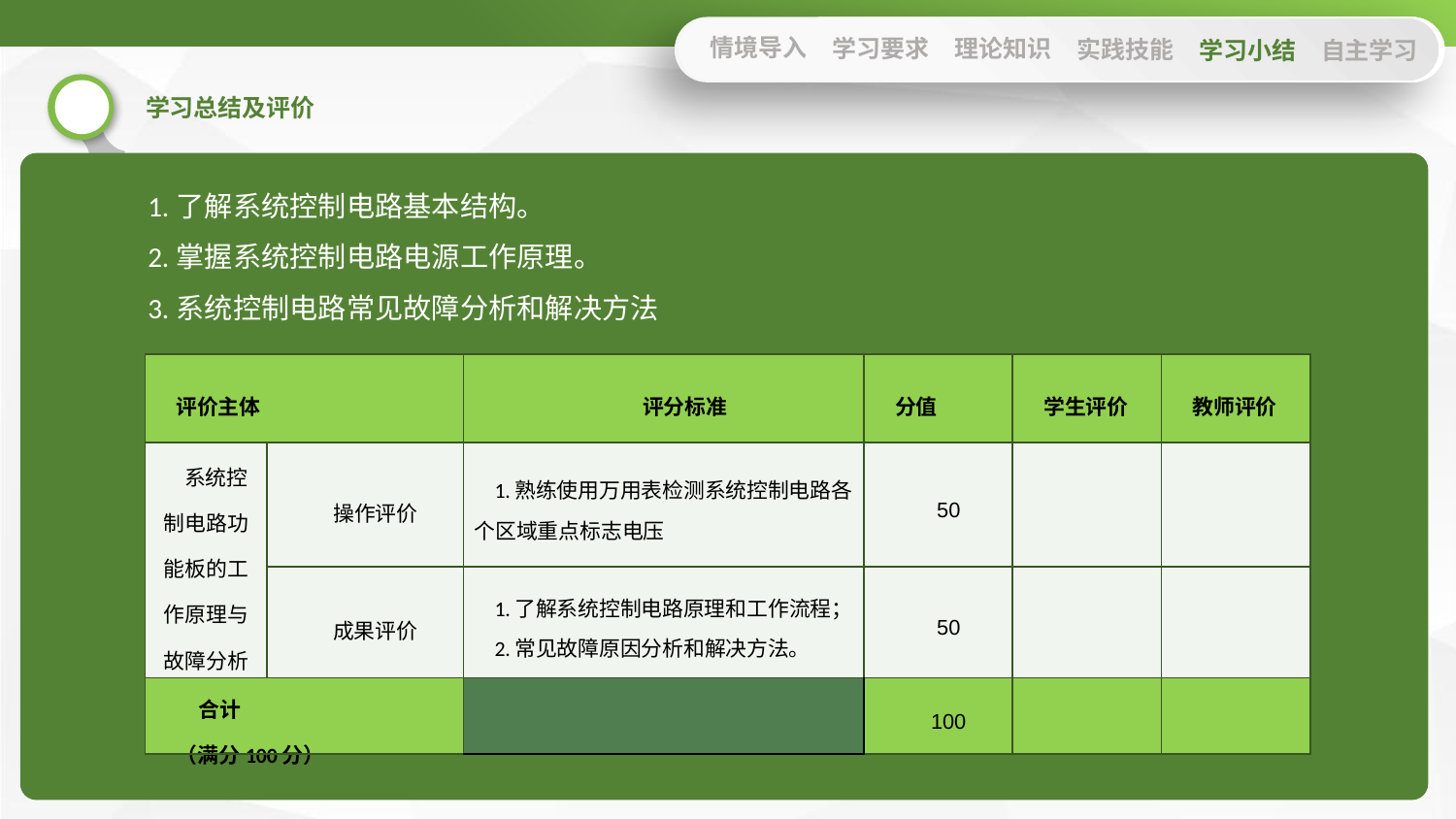

情境导入
学习要求
理论知识
实践技能
学习小结
自主学习
1.了解系统控制电路基本结构。
2.掌握系统控制电路电源工作原理。
3.系统控制电路常见故障分析和解决方法
| 评价主体 |  | 评分标准 | 分值 | 学生评价 | 教师评价 |
| --- | --- | --- | --- | --- | --- |
| 系统控制电路功能板的工作原理与故障分析 | 操作评价 | 1.熟练使用万用表检测系统控制电路各个区域重点标志电压 | 50 |  |  |
|  | 成果评价 | 1.了解系统控制电路原理和工作流程； 2.常见故障原因分析和解决方法。 | 50 |  |  |
| 合计 （满分100分） |  |  | 100 |  |  |